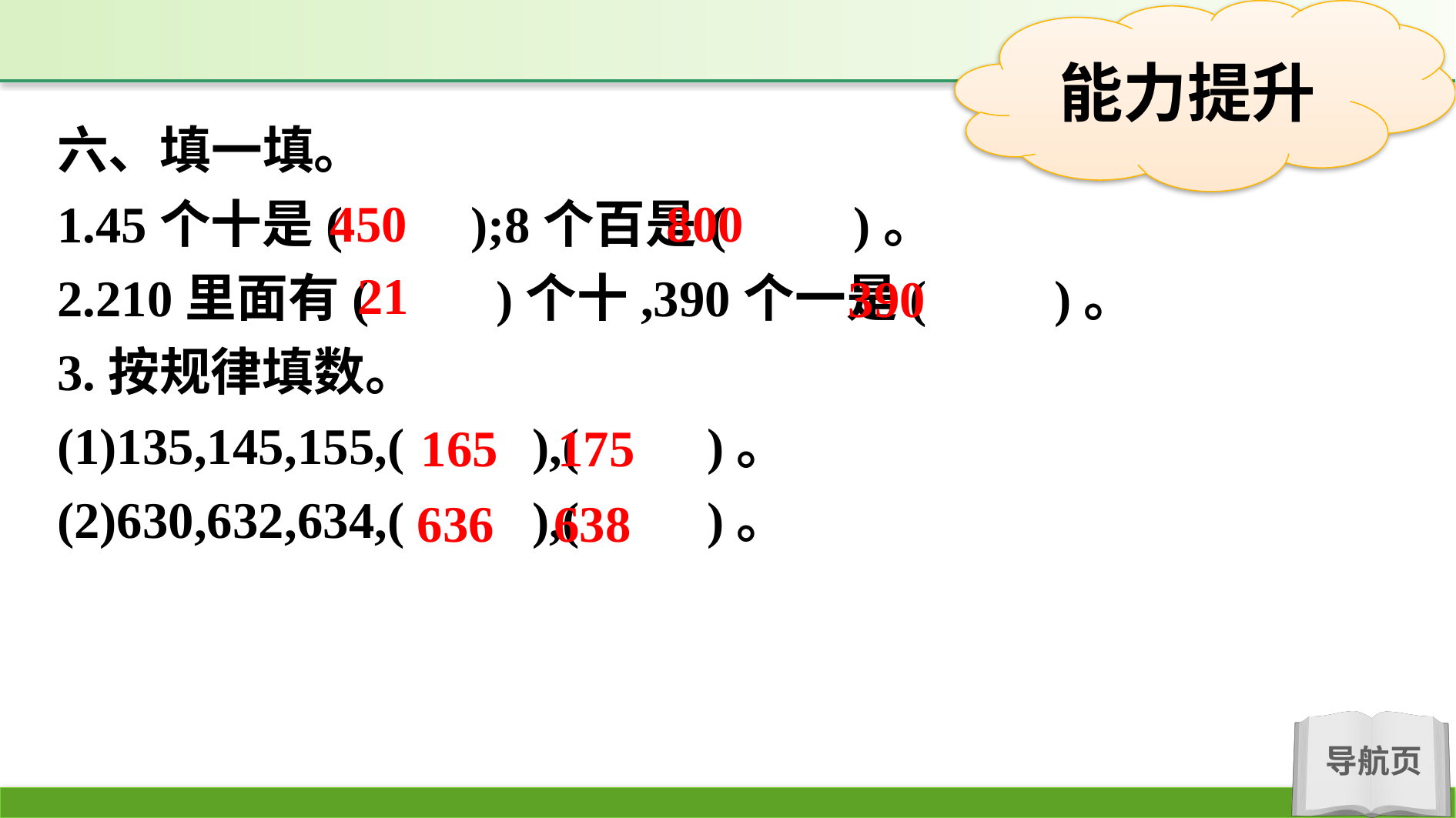

六、填一填。
1.45个十是(　　);8个百是(　　)。
2.210里面有(　　)个十,390个一是(　　)。
3.按规律填数。
(1)135,145,155,(　　),(　　)。
(2)630,632,634,(　　),(　　)。
450
800
21
390
165
175
636
638